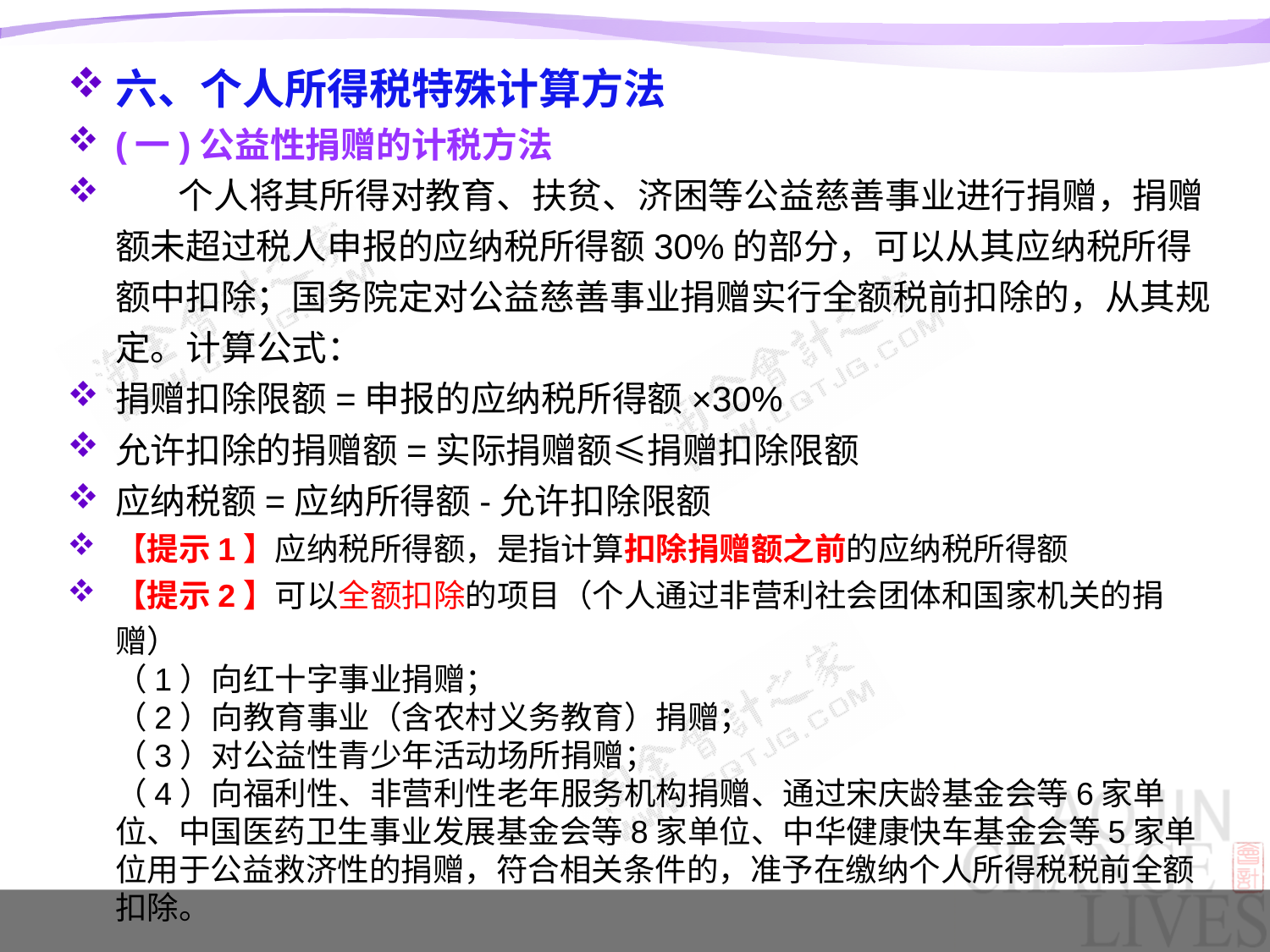

六、个人所得税特殊计算方法
(一)公益性捐赠的计税方法
       个人将其所得对教育、扶贫、济困等公益慈善事业进行捐赠，捐赠额未超过税人申报的应纳税所得额30%的部分，可以从其应纳税所得额中扣除；国务院定对公益慈善事业捐赠实行全额税前扣除的，从其规定。计算公式：
捐赠扣除限额=申报的应纳税所得额×30%
允许扣除的捐赠额=实际捐赠额≤捐赠扣除限额
应纳税额=应纳所得额-允许扣除限额
【提示1】应纳税所得额，是指计算扣除捐赠额之前的应纳税所得额
【提示2】可以全额扣除的项目（个人通过非营利社会团体和国家机关的捐赠）
（1）向红十字事业捐赠；
（2）向教育事业（含农村义务教育）捐赠；
（3）对公益性青少年活动场所捐赠；
（4）向福利性、非营利性老年服务机构捐赠、通过宋庆龄基金会等6家单位、中国医药卫生事业发展基金会等8家单位、中华健康快车基金会等5家单位用于公益救济性的捐赠，符合相关条件的，准予在缴纳个人所得税税前全额扣除。

#